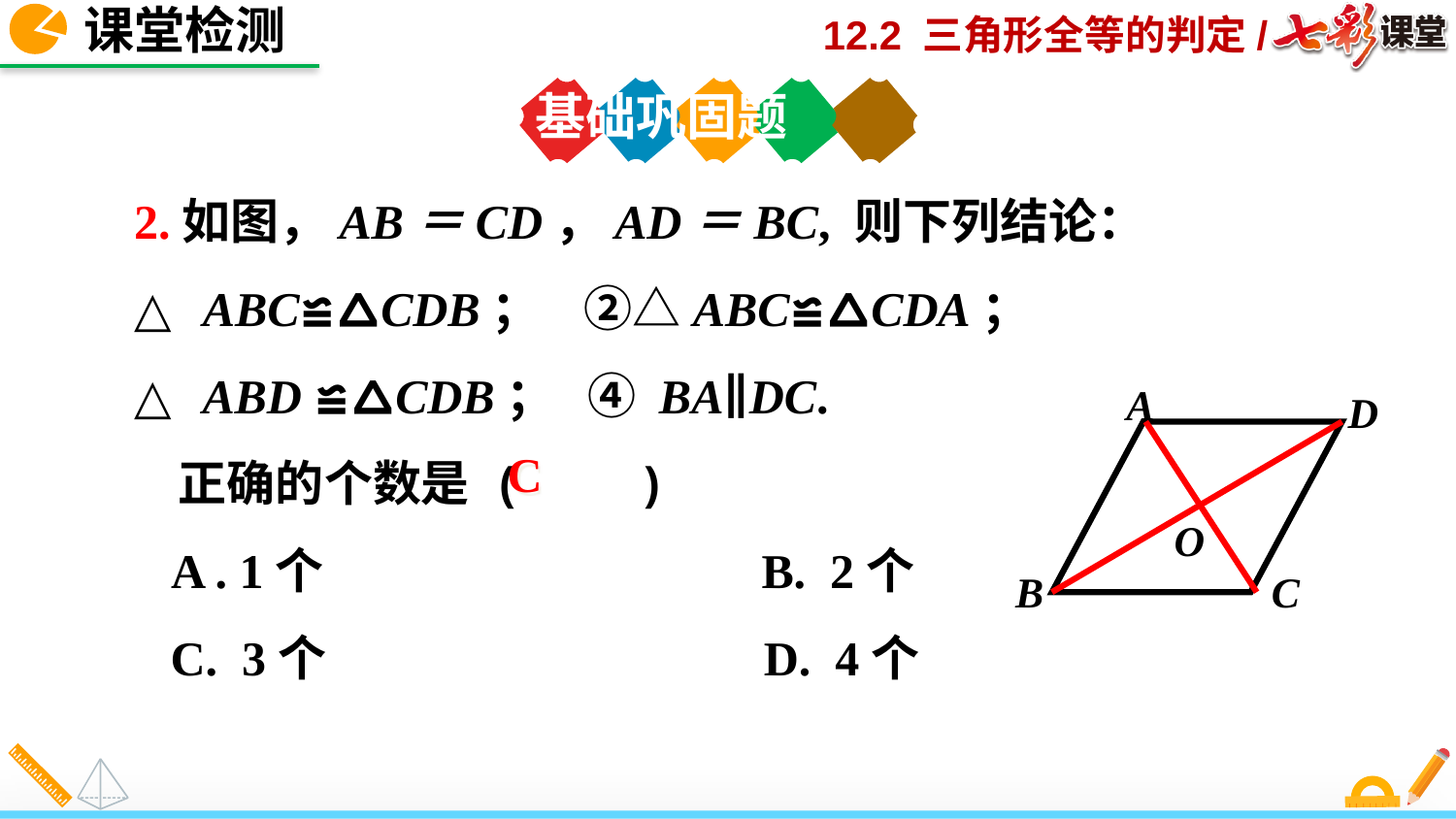

课堂检测

基础巩固题

2.如图，AB＝CD，AD＝BC, 则下列结论：
①△ABC≌△CDB；    ②△ABC≌△CDA；
③△ABD ≌△CDB；   ④ BA∥DC.
   正确的个数是 (    )
    A . 1个                                       B.  2个
   C.  3个                                       D.  4个
A
D

O
B
C
C